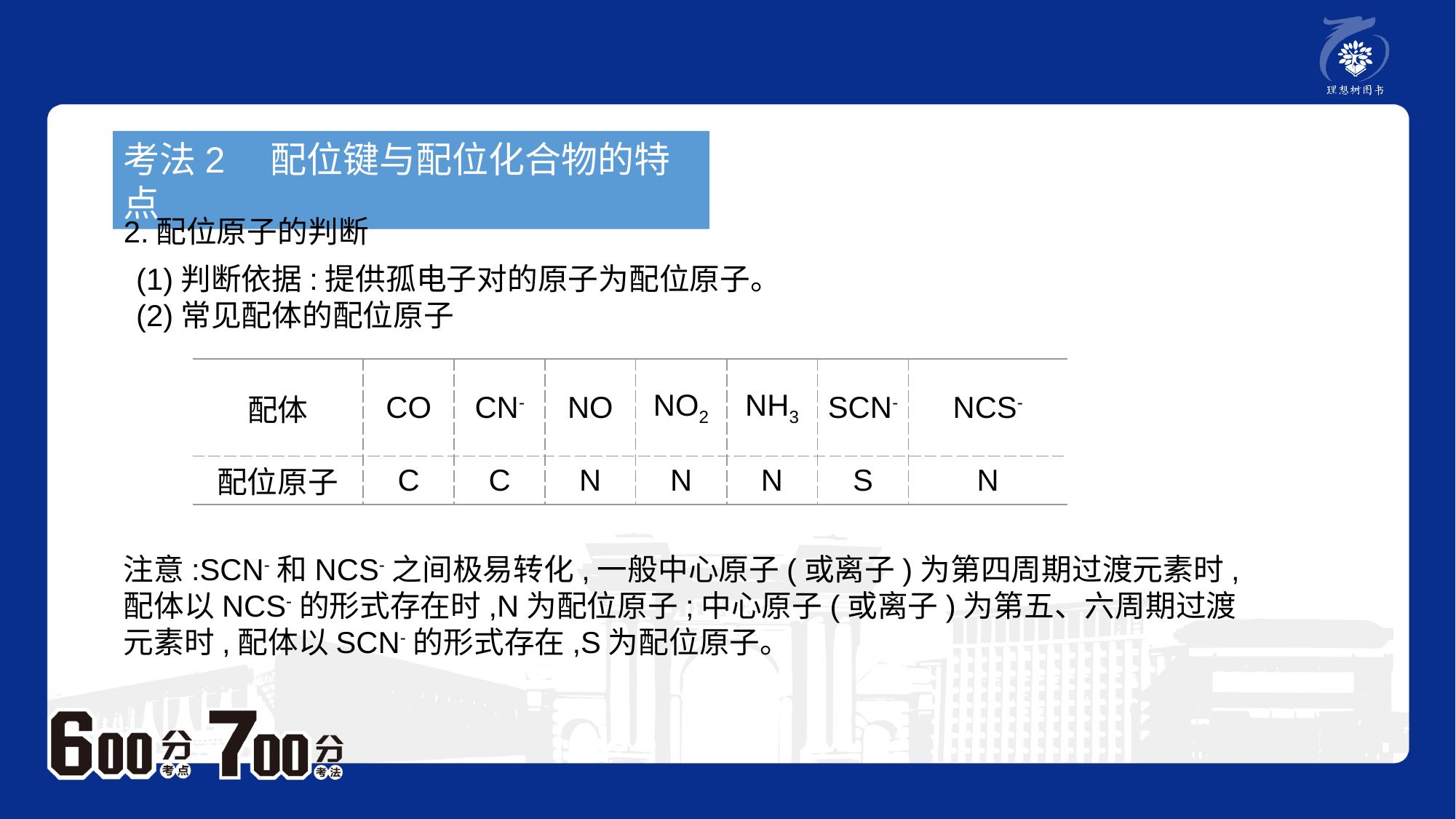

考法2　配位键与配位化合物的特点
2.配位原子的判断
(1)判断依据:提供孤电子对的原子为配位原子。
(2)常见配体的配位原子
| 配体 | CO | CN- | NO | NO2 | NH3 | SCN- | NCS- |
| --- | --- | --- | --- | --- | --- | --- | --- |
| 配位原子 | C | C | N | N | N | S | N |
注意:SCN-和NCS-之间极易转化,一般中心原子(或离子)为第四周期过渡元素时,配体以NCS-的形式存在时,N为配位原子;中心原子(或离子)为第五、六周期过渡元素时,配体以SCN-的形式存在,S为配位原子。